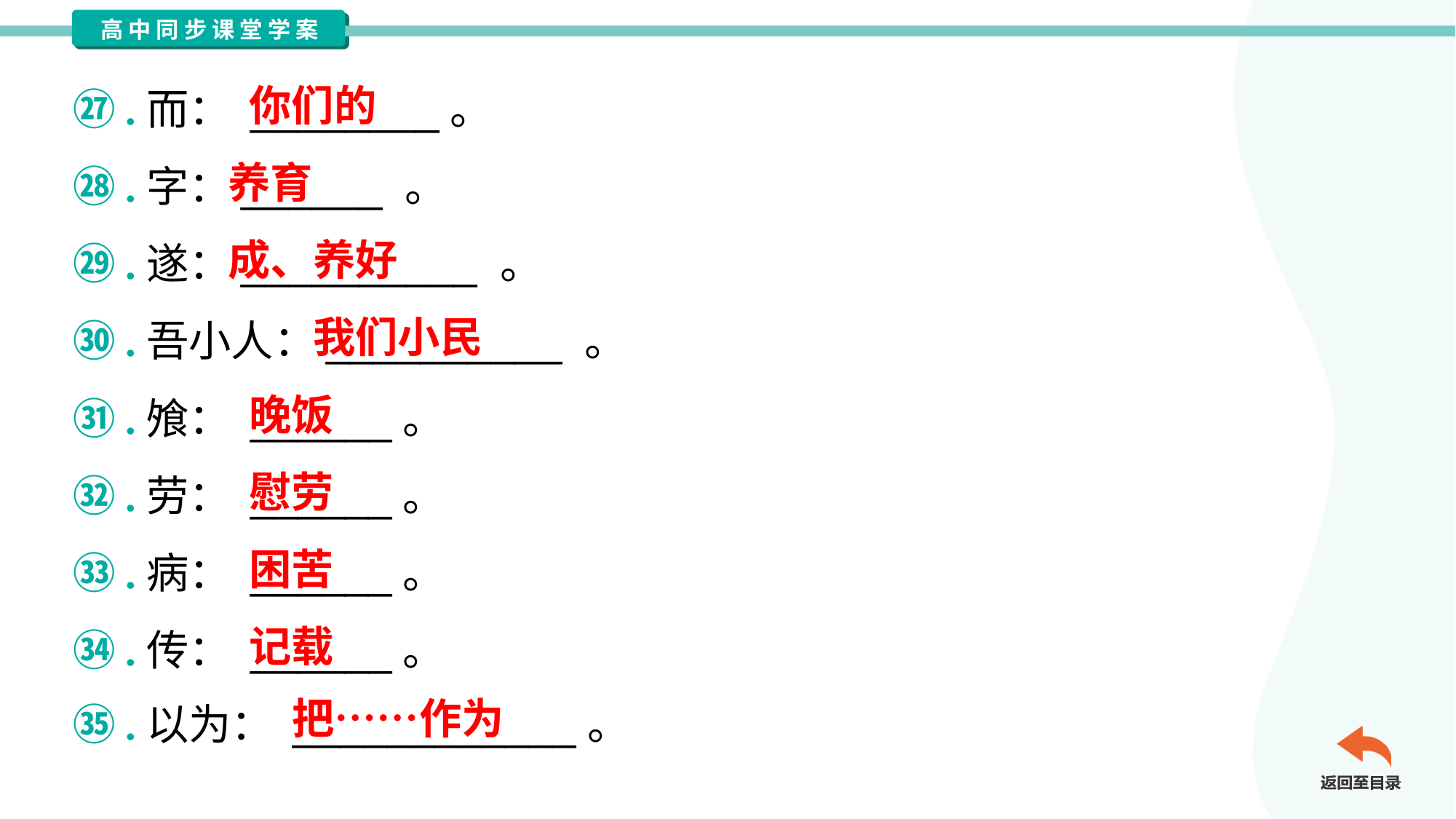

你们的
㉗.而： ________。
㉘.字：______ 。
㉙.遂：__________ 。
㉚.吾小人：__________ 。
㉛.飧： ______。
㉜.劳： ______。
㉝.病： ______。
㉞.传： ______。
㉟.以为： ____________。
养育
成、养好
我们小民
晚饭
慰劳
困苦
记载
把……作为